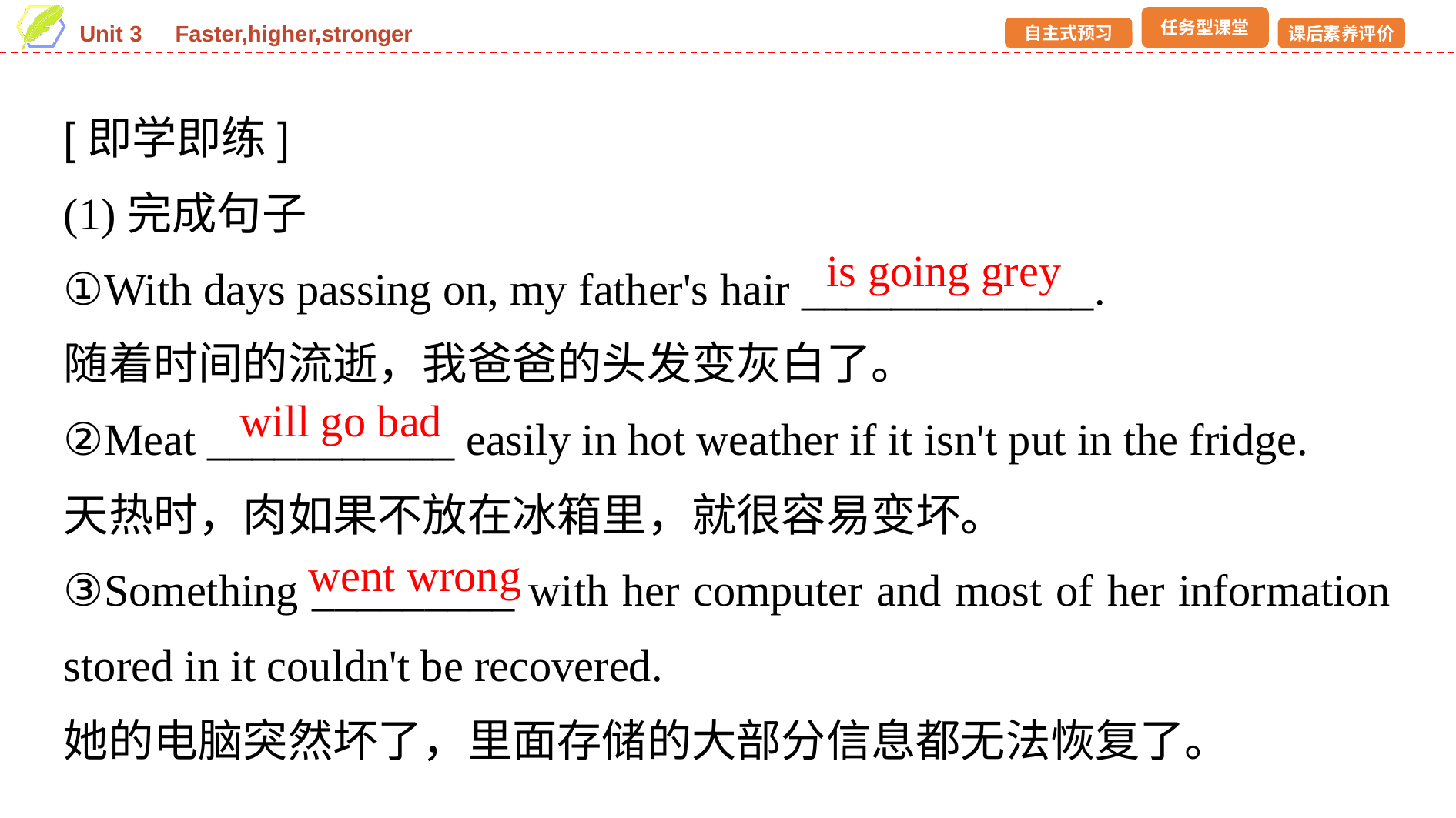

[即学即练]
(1)完成句子
①With days passing on, my father's hair _____________.
随着时间的流逝，我爸爸的头发变灰白了。
②Meat ___________ easily in hot weather if it isn't put in the fridge.
天热时，肉如果不放在冰箱里，就很容易变坏。
③Something _________ with her computer and most of her information stored in it couldn't be recovered.
她的电脑突然坏了，里面存储的大部分信息都无法恢复了。
is going grey
will go bad
went wrong